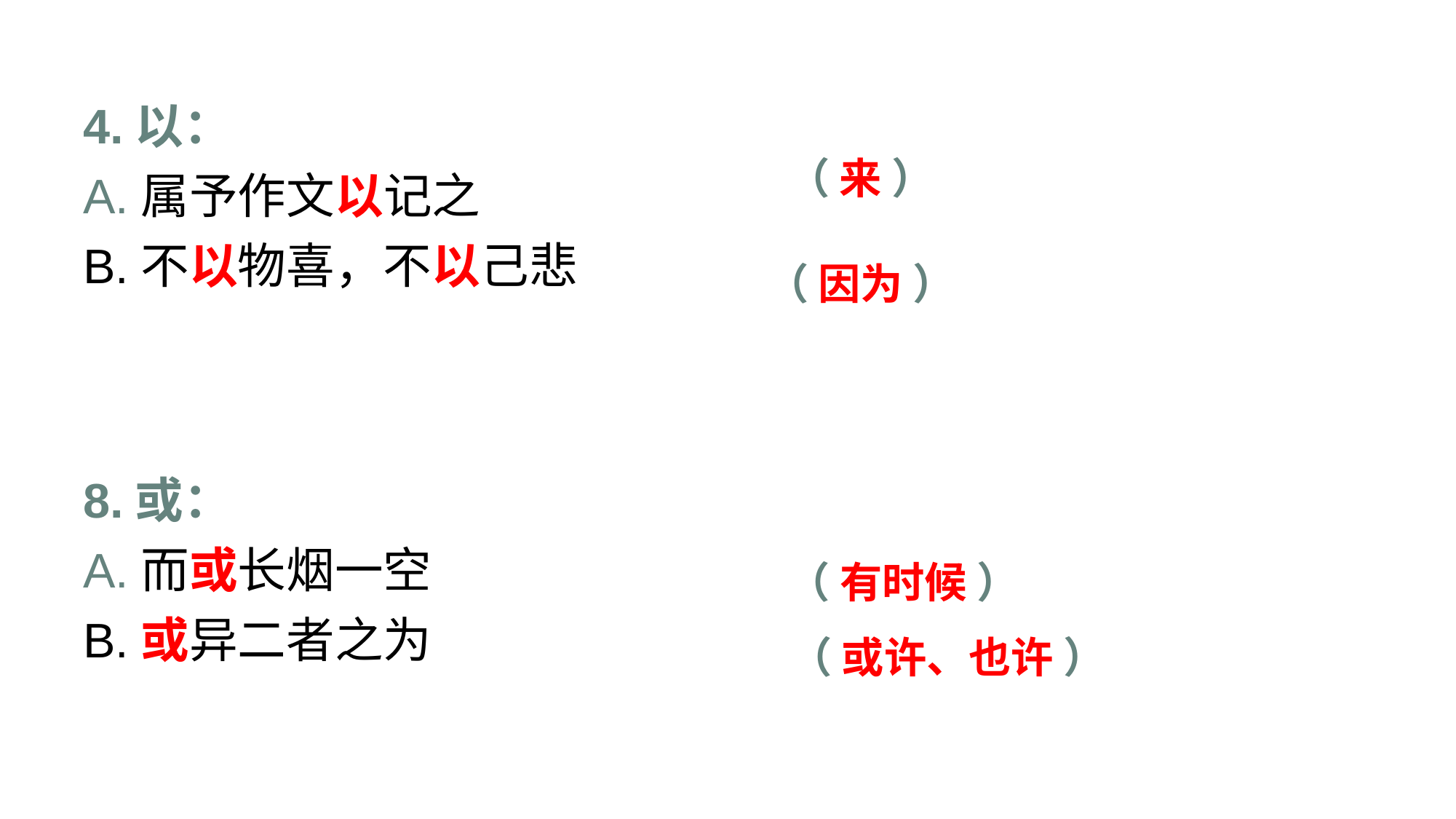

4.以：
A.属予作文以记之
B.不以物喜，不以己悲
（ 来 ）
（ 因为 ）
8.或：
A.而或长烟一空
B.或异二者之为
（ 有时候 ）
（ 或许、也许 ）